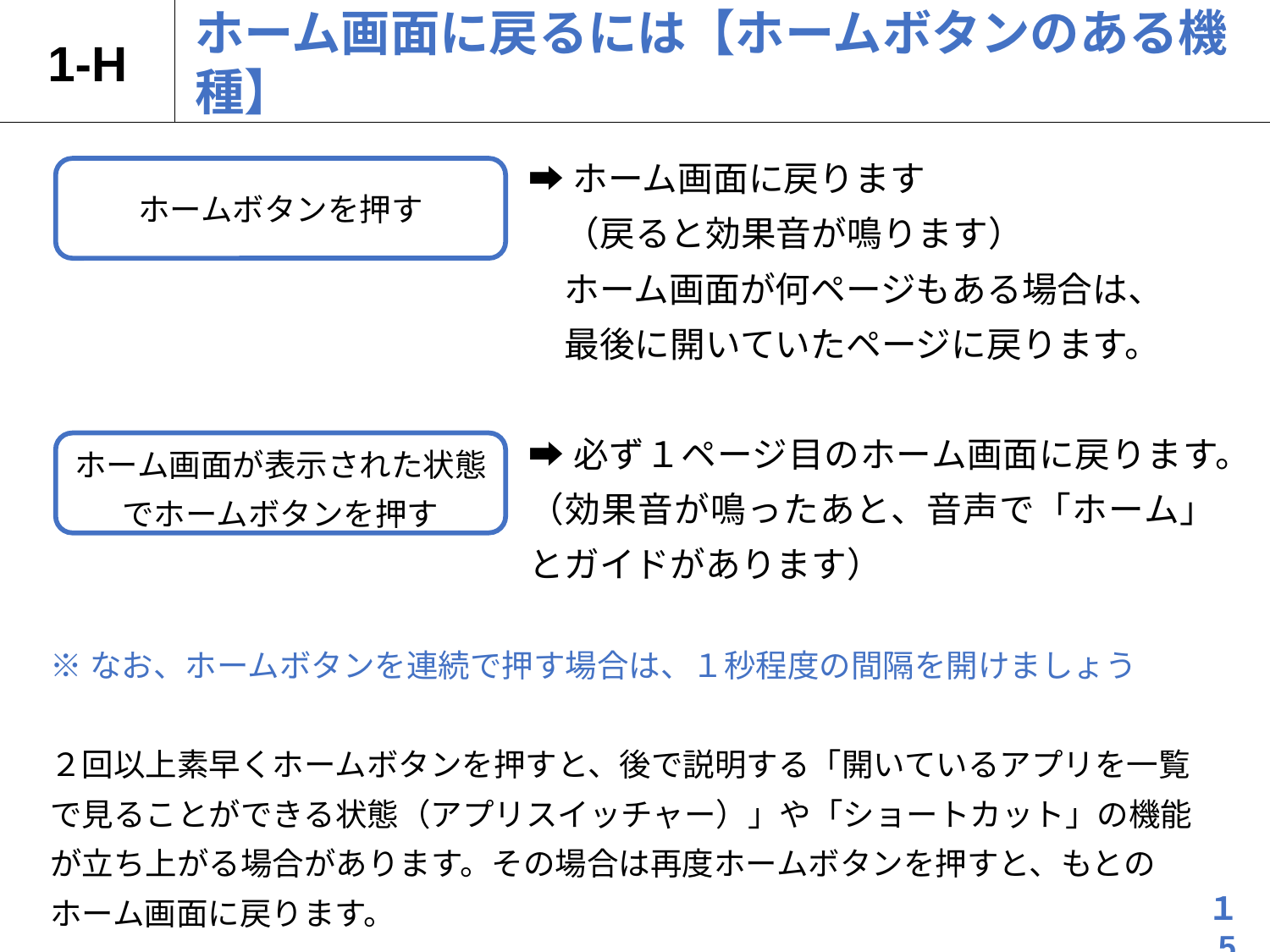

# 1-H
ホーム画面に戻るには【ホームボタンのある機種】
➡ホーム画面に戻ります
　（戻ると効果音が鳴ります）
　ホーム画面が何ページもある場合は、
　最後に開いていたページに戻ります。

➡必ず１ページ目のホーム画面に戻ります。（効果音が鳴ったあと、音声で「ホーム」とガイドがあります）
ホームボタンを押す
ホーム画面が表示された状態でホームボタンを押す
※なお、ホームボタンを連続で押す場合は、１秒程度の間隔を開けましょう

２回以上素早くホームボタンを押すと、後で説明する「開いているアプリを一覧で見ることができる状態（アプリスイッチャー）」や「ショートカット」の機能が立ち上がる場合があります。その場合は再度ホームボタンを押すと、もとのホーム画面に戻ります。
POWERD
By Android
１5